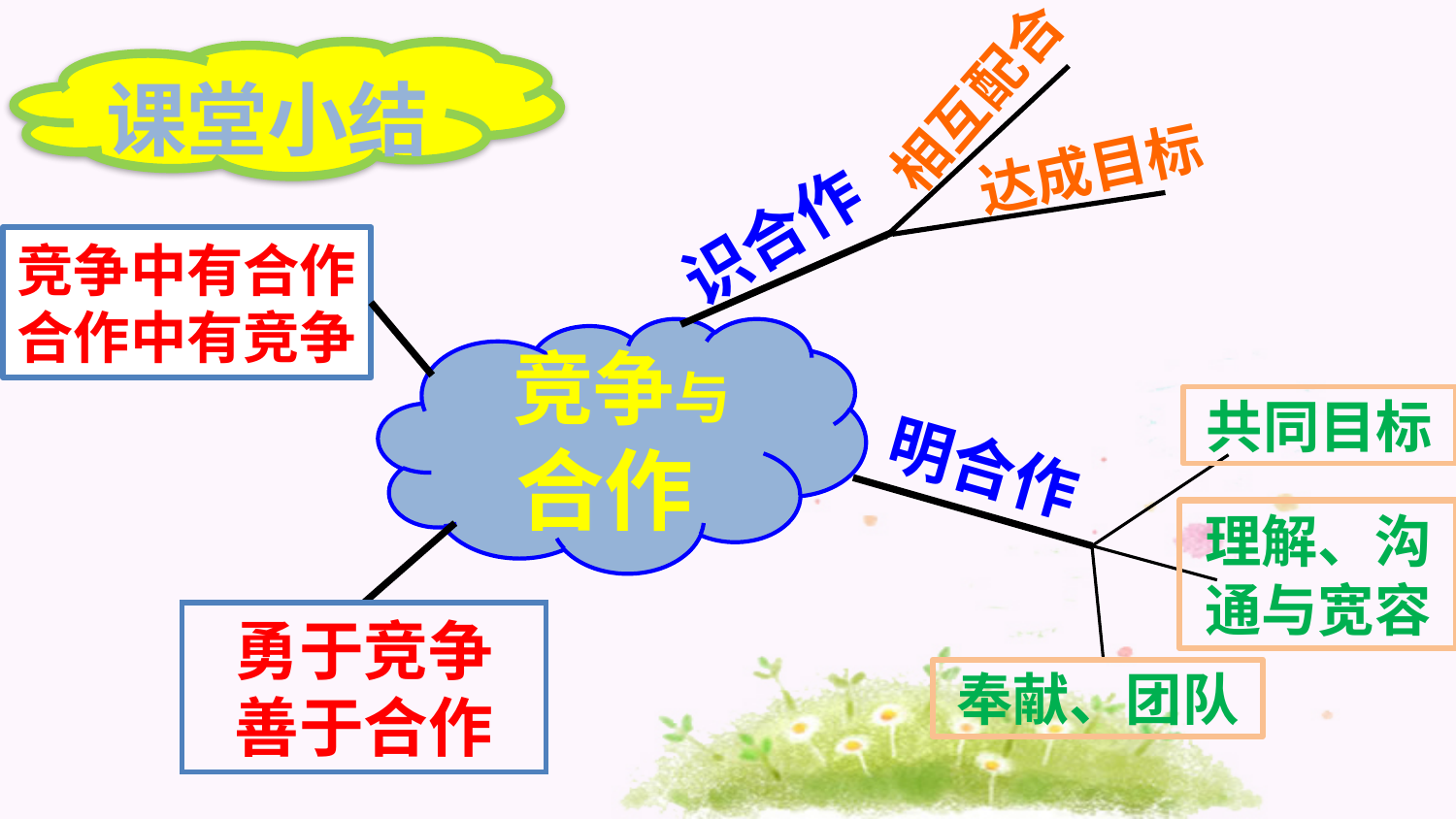

相互配合
课堂小结
达成目标
识合作

竞争中有合作
合作中有竞争
 竞争与合作
共同目标
明合作
理解、沟通与宽容
勇于竞争
善于合作
奉献、团队